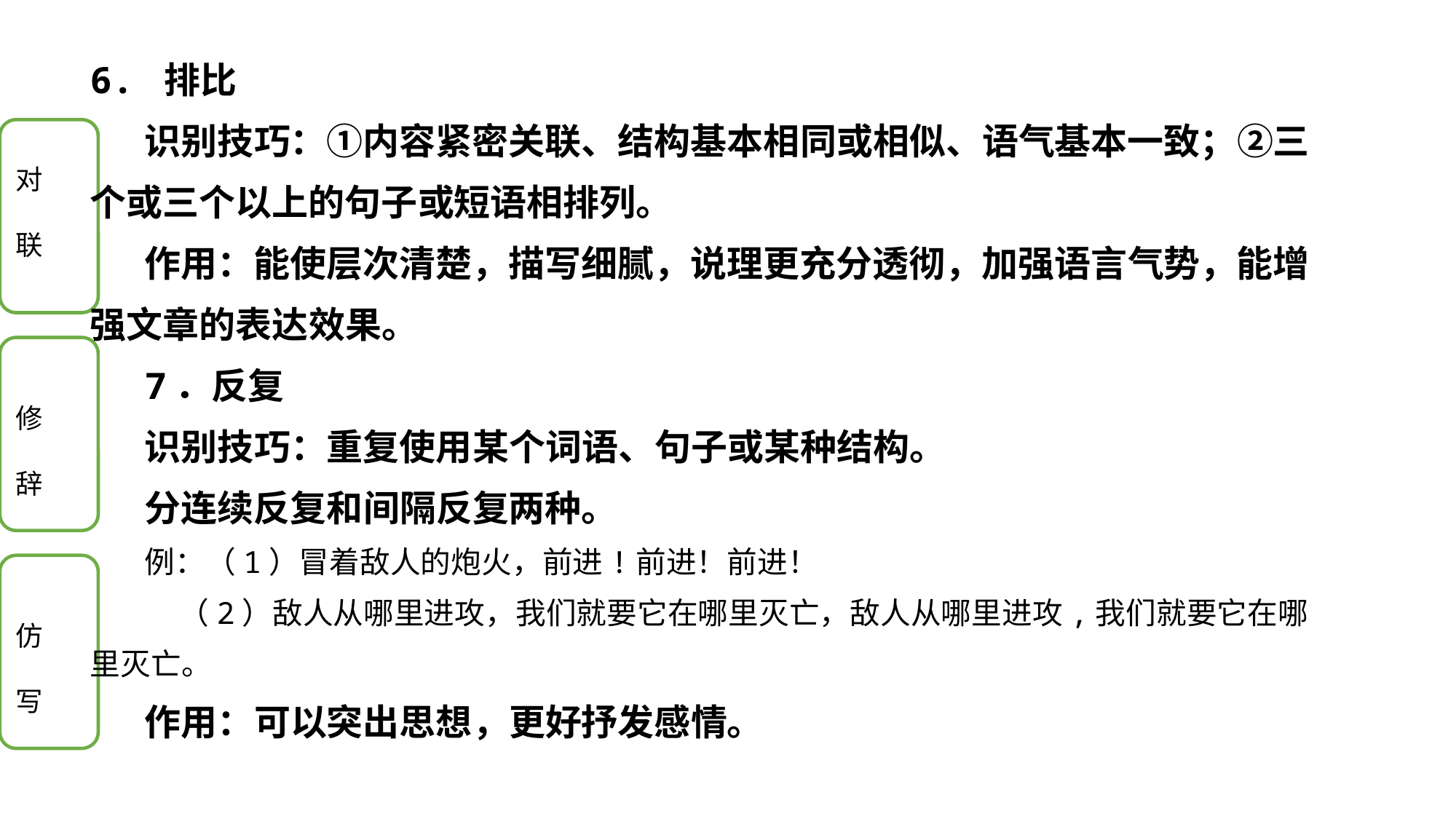

6. 排比
识别技巧：①内容紧密关联、结构基本相同或相似、语气基本一致；②三个或三个以上的句子或短语相排列。
作用：能使层次清楚，描写细腻，说理更充分透彻，加强语言气势，能增强文章的表达效果。
7．反复
识别技巧：重复使用某个词语、句子或某种结构。
分连续反复和间隔反复两种。
例：（1）冒着敌人的炮火，前进!前进！前进！
    （2）敌人从哪里进攻，我们就要它在哪里灭亡，敌人从哪里进攻,我们就要它在哪里灭亡。
作用：可以突出思想，更好抒发感情。